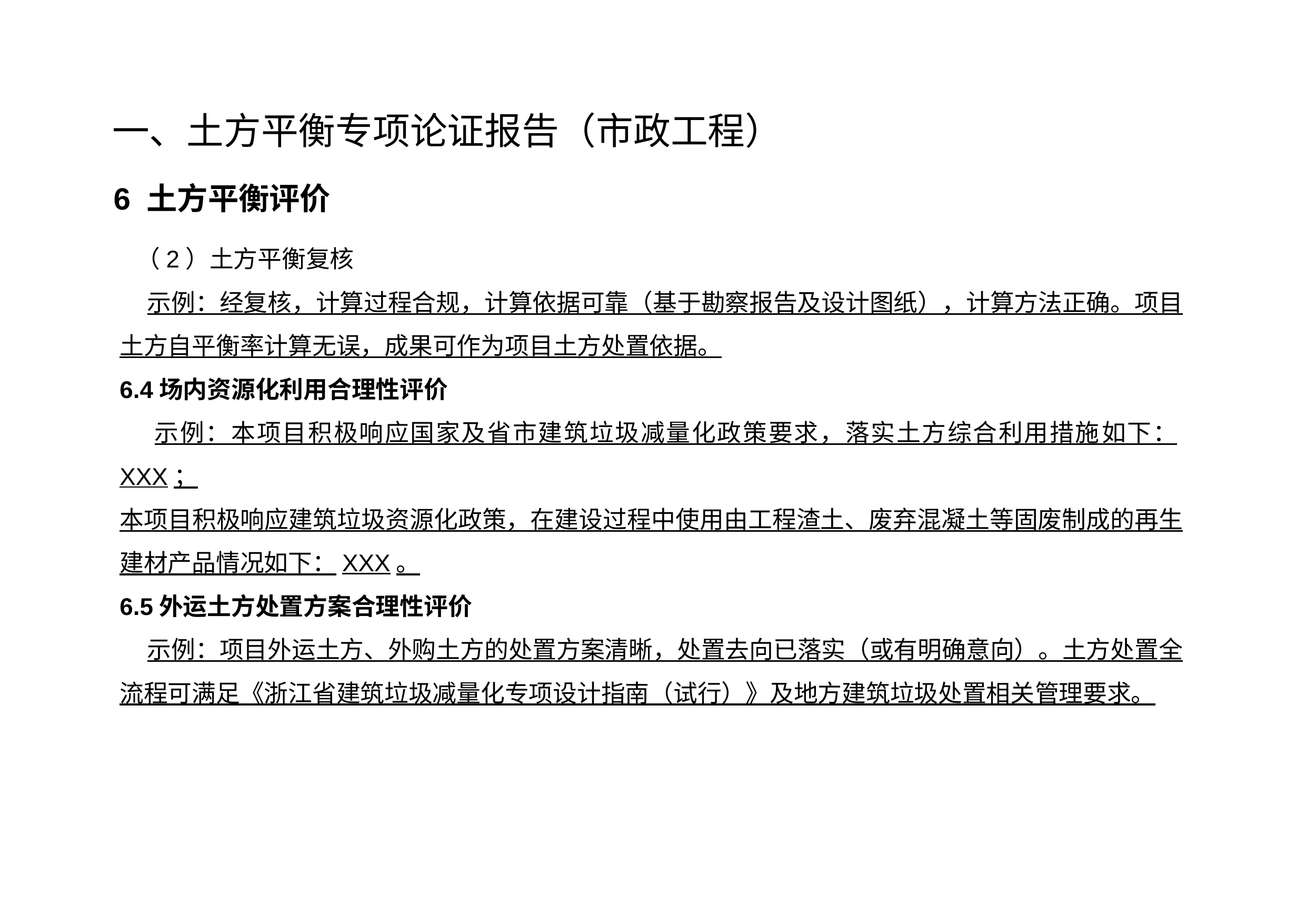

一、土方平衡专项论证报告（市政工程）
6 土方平衡评价
  （2）土方平衡复核
    示例：经复核，计算过程合规，计算依据可靠（基于勘察报告及设计图纸），计算方法正确。项目土方自平衡率计算无误，成果可作为项目土方处置依据。
6.4场内资源化利用合理性评价
    示例：本项目积极响应国家及省市建筑垃圾减量化政策要求，落实土方综合利用措施如下：XXX；
本项目积极响应建筑垃圾资源化政策，在建设过程中使用由工程渣土、废弃混凝土等固废制成的再生建材产品情况如下：XXX。
6.5外运土方处置方案合理性评价
    示例：项目外运土方、外购土方的处置方案清晰，处置去向已落实（或有明确意向）。土方处置全流程可满足《浙江省建筑垃圾减量化专项设计指南（试行）》及地方建筑垃圾处置相关管理要求。